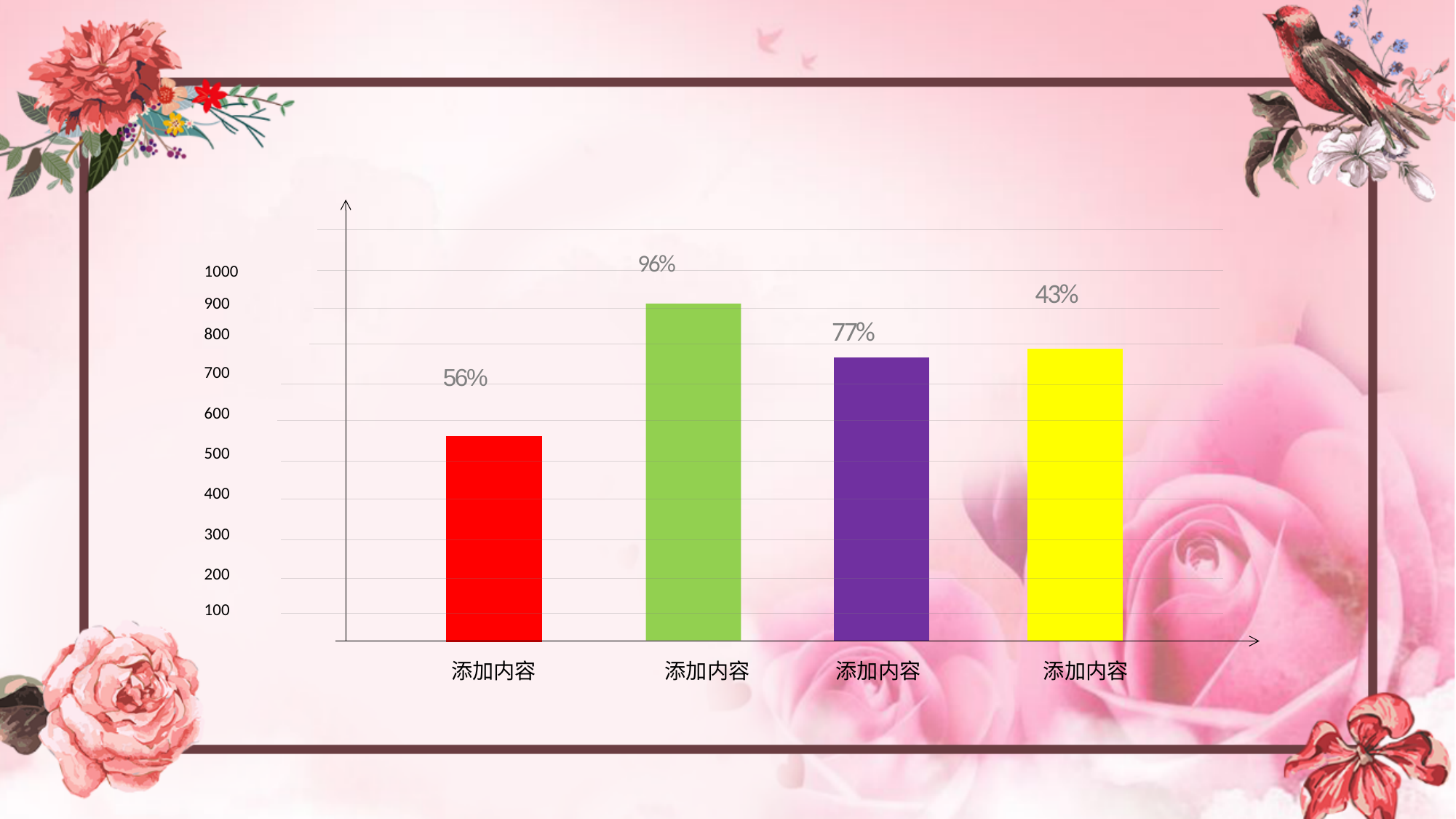

1000

900

800

700

600

500

400

300

200

100

96%
43%
77%
56%

添加内容
添加内容
添加内容
添加内容